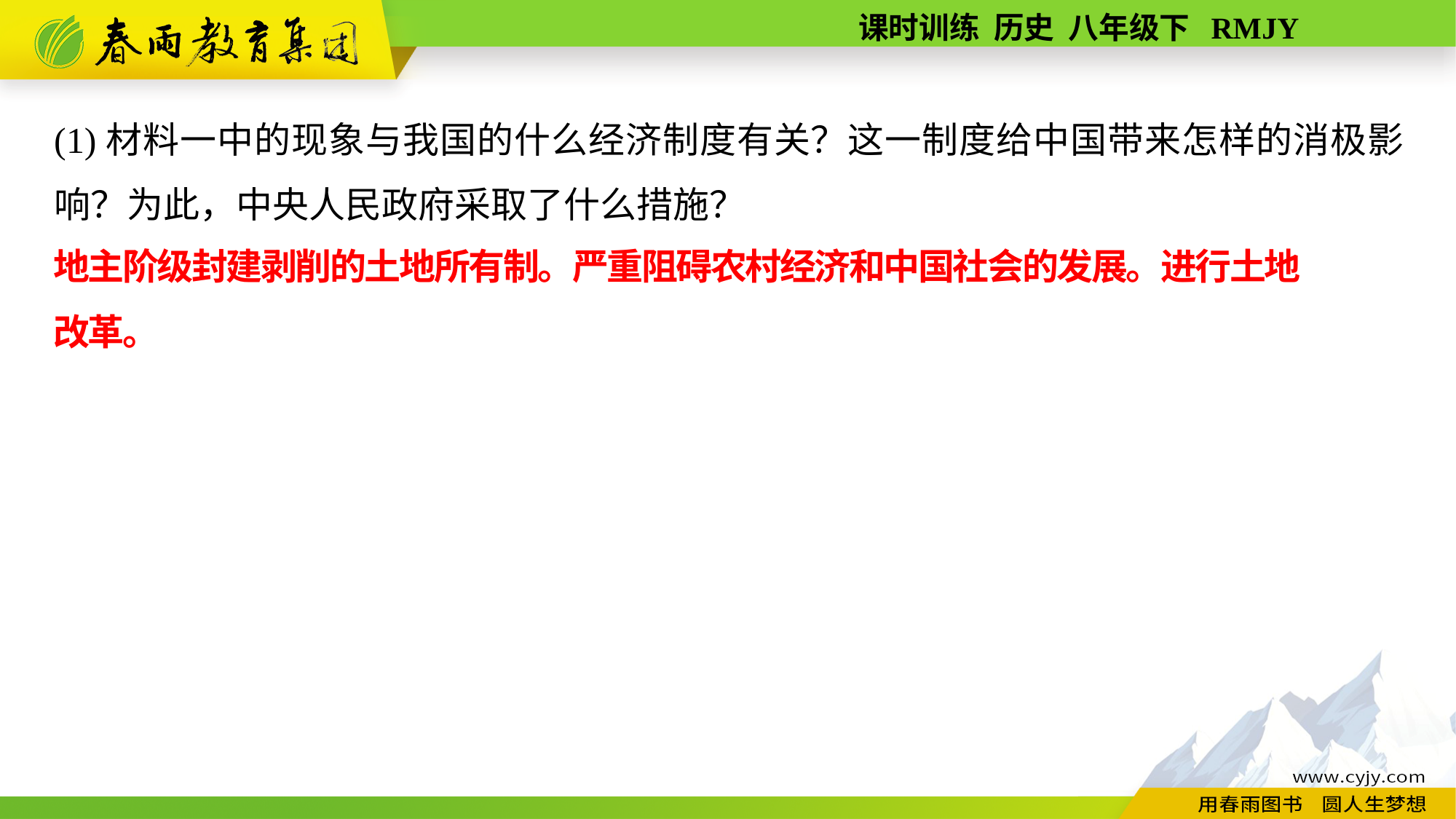

(1)材料一中的现象与我国的什么经济制度有关？这一制度给中国带来怎样的消极影响？为此，中央人民政府采取了什么措施？
地主阶级封建剥削的土地所有制。严重阻碍农村经济和中国社会的发展。进行土地
改革。